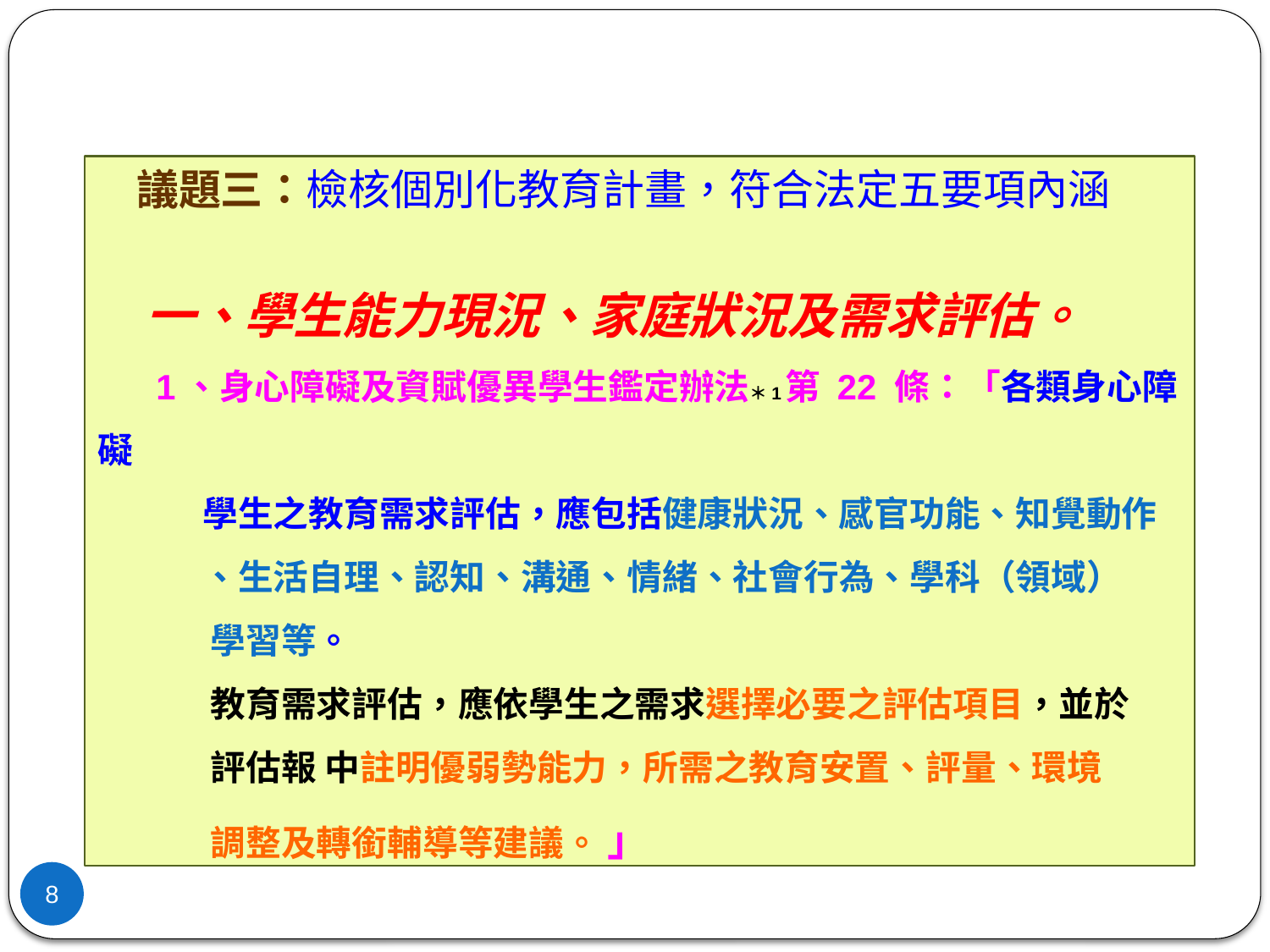

議題三：檢核個別化教育計畫，符合法定五要項內涵

    一、學生能力現況、家庭狀況及需求評估。
      1、身心障礙及資賦優異學生鑑定辦法＊1第 22 條：「各類身心障礙
            學生之教育需求評估，應包括健康狀況、感官功能、知覺動作
            、生活自理、認知、溝通、情緒、社會行為、學科（領域）
             學習等。
             教育需求評估，應依學生之需求選擇必要之評估項目，並於
             評估報 中註明優弱勢能力，所需之教育安置、評量、環境
             調整及轉銜輔導等建議。 」

8